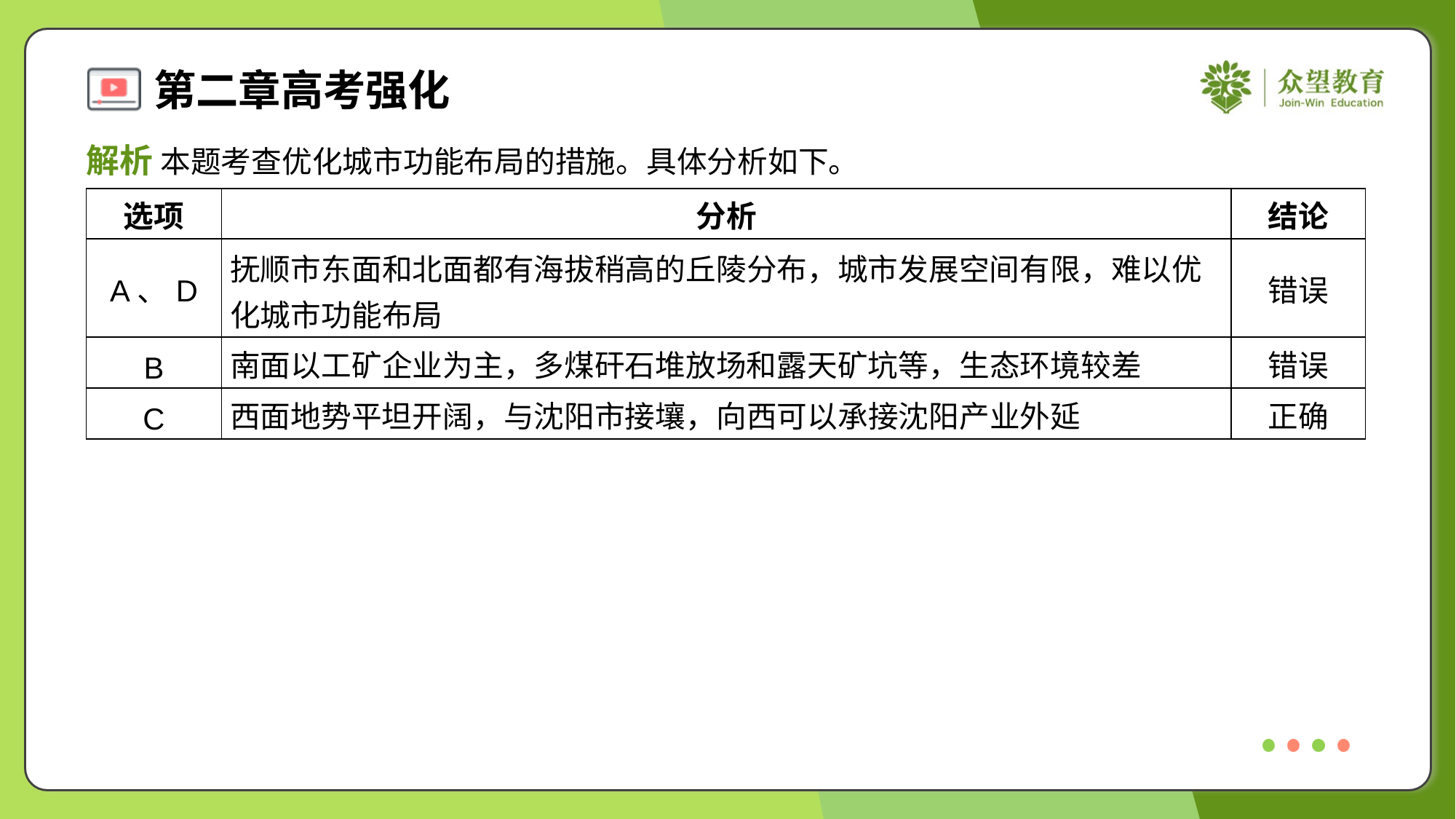

解析 本题考查优化城市功能布局的措施。具体分析如下。
| 选项 | 分析 | 结论 |
| --- | --- | --- |
| A、D | 抚顺市东面和北面都有海拔稍高的丘陵分布，城市发展空间有限，难以优 化城市功能布局 | 错误 |
| B | 南面以工矿企业为主，多煤矸石堆放场和露天矿坑等，生态环境较差 | 错误 |
| C | 西面地势平坦开阔，与沈阳市接壤，向西可以承接沈阳产业外延 | 正确 |